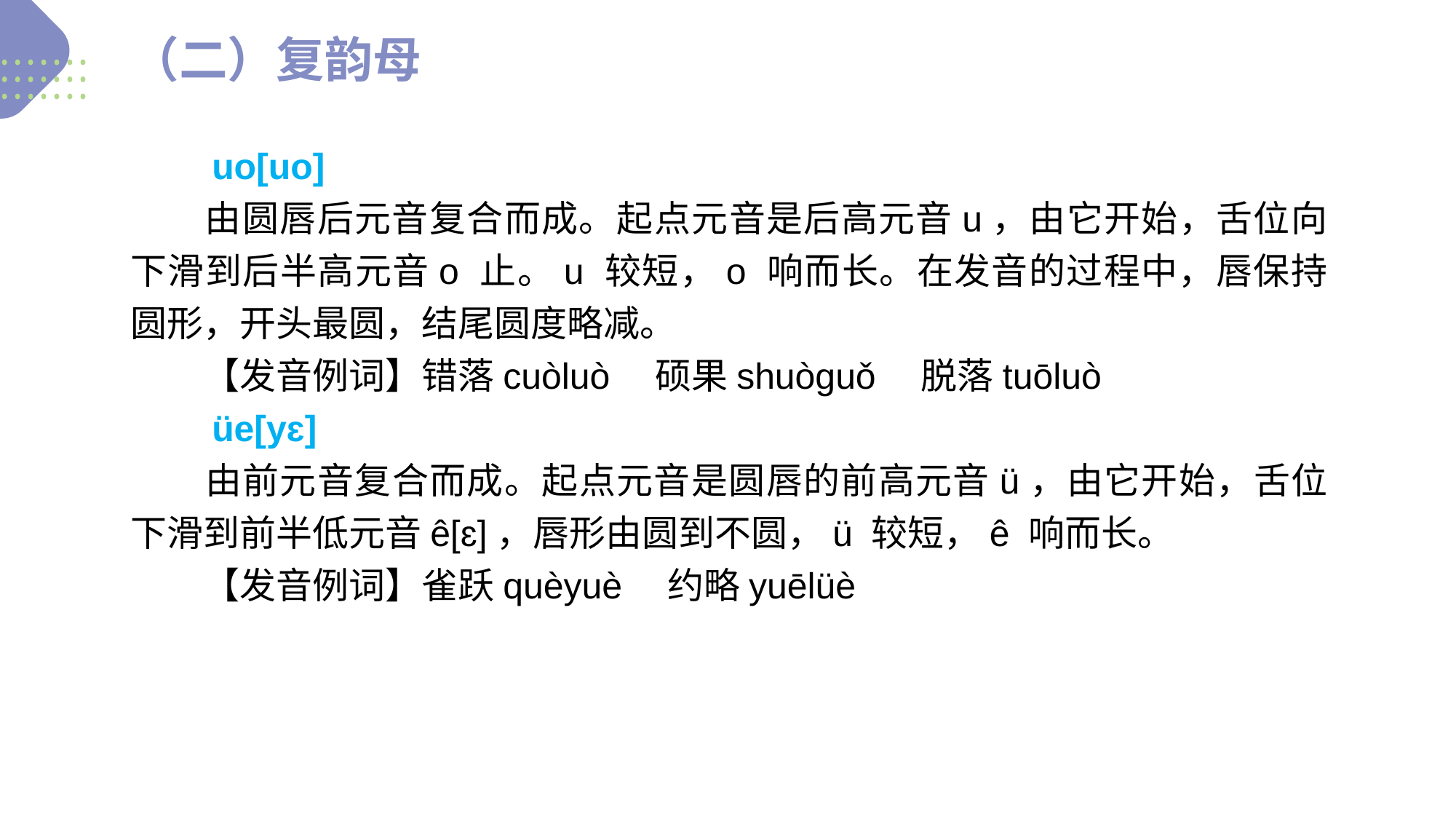

（二）复韵母

　　uo[uo]
　　由圆唇后元音复合而成。起点元音是后高元音u，由它开始，舌位向下滑到后半高元音o 止。u 较短，o 响而长。在发音的过程中，唇保持圆形，开头最圆，结尾圆度略减。
　　【发音例词】错落cuòluò　硕果shuòɡuǒ　脱落tuōluò
　　üe[yɛ]
　　由前元音复合而成。起点元音是圆唇的前高元音ü，由它开始，舌位下滑到前半低元音ê[ɛ]，唇形由圆到不圆，ü 较短，ê 响而长。
　　【发音例词】雀跃quèyuè　约略yuēlüè